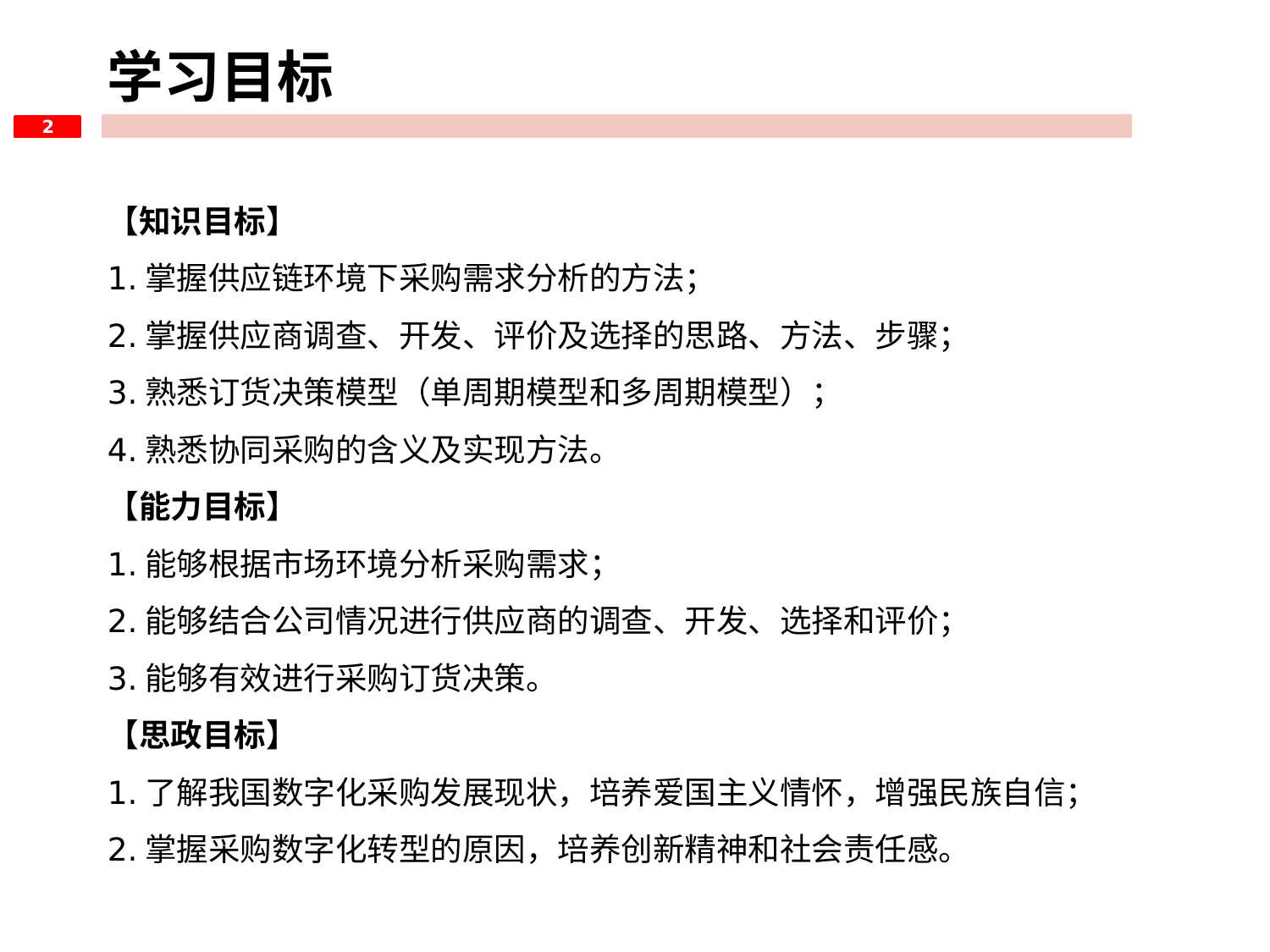

学习目标
2
【知识目标】
1.掌握供应链环境下采购需求分析的方法；
2.掌握供应商调查、开发、评价及选择的思路、方法、步骤；
3.熟悉订货决策模型（单周期模型和多周期模型）；
4.熟悉协同采购的含义及实现方法。
【能力目标】
1.能够根据市场环境分析采购需求；
2.能够结合公司情况进行供应商的调查、开发、选择和评价；
3.能够有效进行采购订货决策。
【思政目标】
1.了解我国数字化采购发展现状，培养爱国主义情怀，增强民族自信；
2.掌握采购数字化转型的原因，培养创新精神和社会责任感。